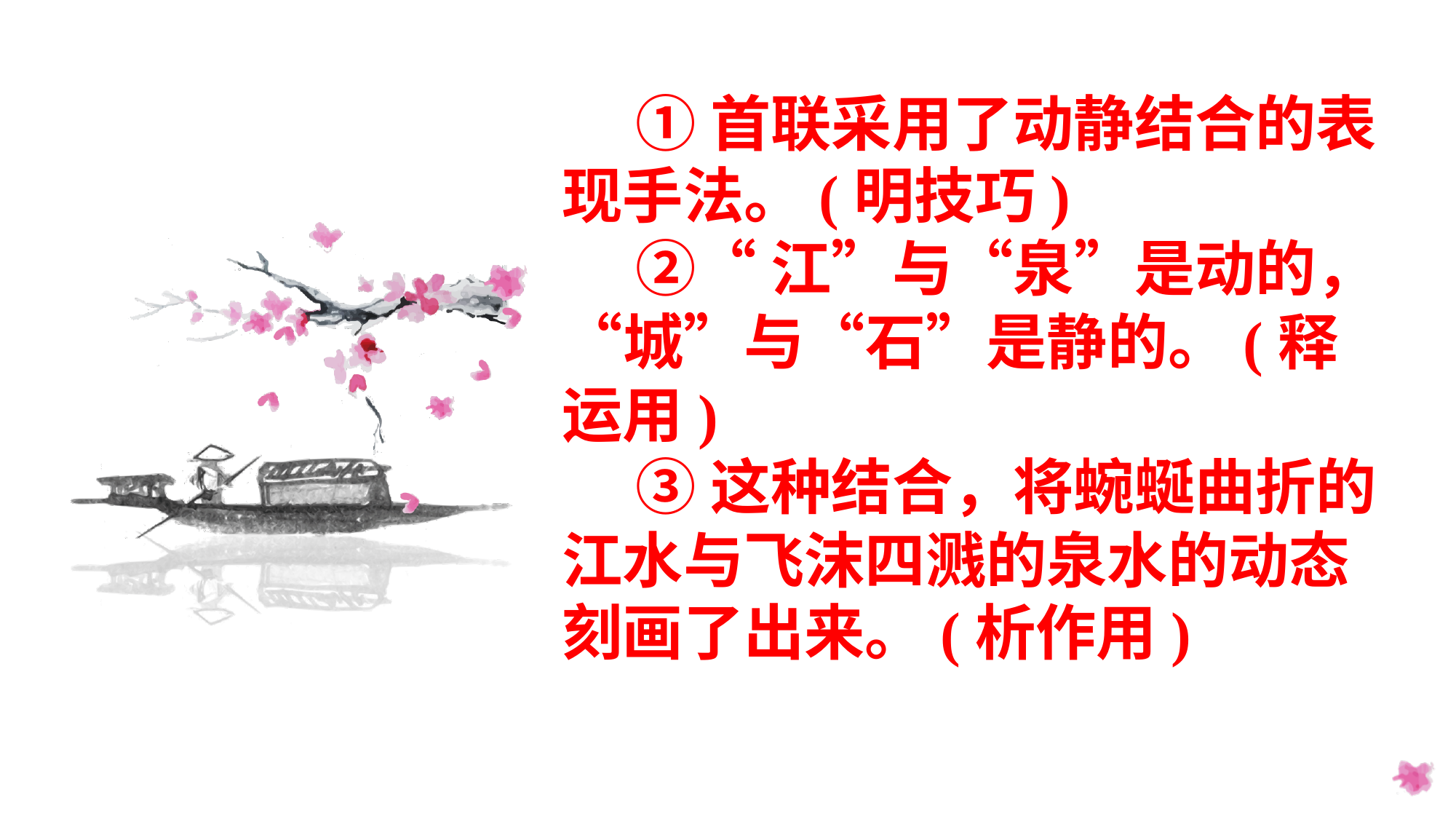

①首联采用了动静结合的表现手法。(明技巧)
②“江”与“泉”是动的，“城”与“石”是静的。(释运用)
③这种结合，将蜿蜒曲折的江水与飞沫四溅的泉水的动态刻画了出来。(析作用)